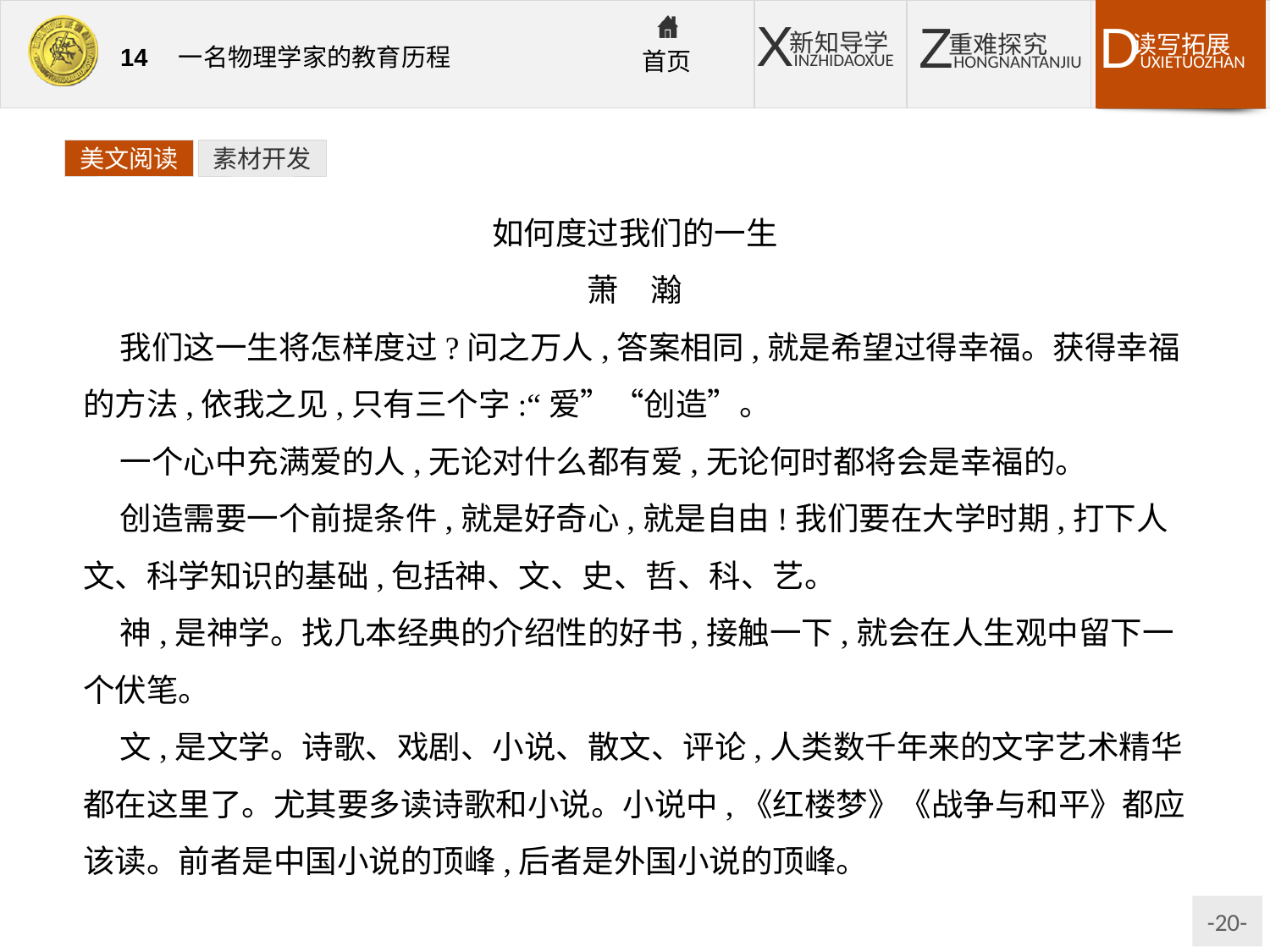

美文阅读
素材开发
如何度过我们的一生
萧　瀚
我们这一生将怎样度过?问之万人,答案相同,就是希望过得幸福。获得幸福的方法,依我之见,只有三个字:“爱”“创造”。
一个心中充满爱的人,无论对什么都有爱,无论何时都将会是幸福的。
创造需要一个前提条件,就是好奇心,就是自由!我们要在大学时期,打下人文、科学知识的基础,包括神、文、史、哲、科、艺。
神,是神学。找几本经典的介绍性的好书,接触一下,就会在人生观中留下一个伏笔。
文,是文学。诗歌、戏剧、小说、散文、评论,人类数千年来的文字艺术精华都在这里了。尤其要多读诗歌和小说。小说中,《红楼梦》《战争与和平》都应该读。前者是中国小说的顶峰,后者是外国小说的顶峰。